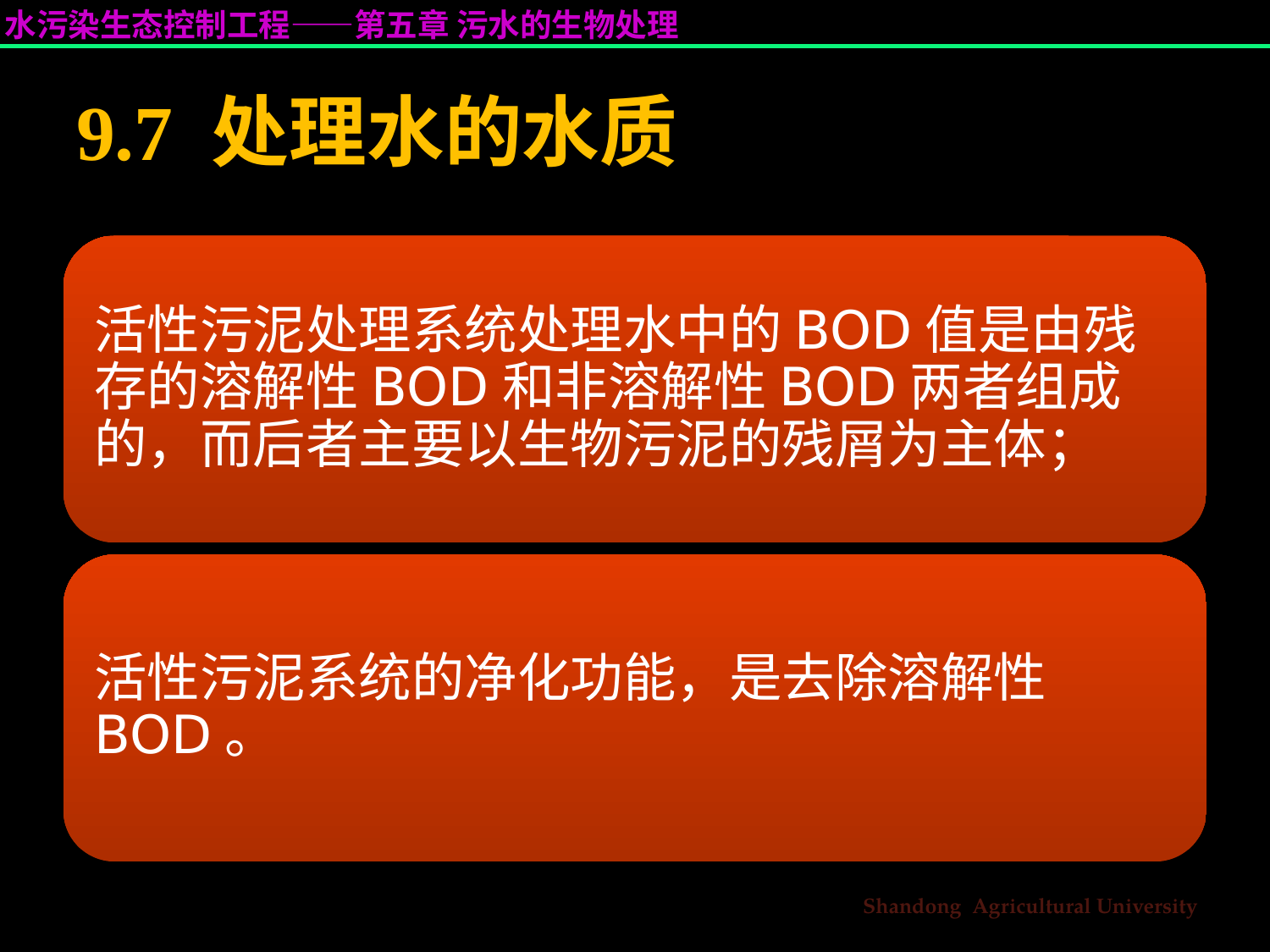

# 9.7 处理水的水质
活性污泥处理系统处理水中的BOD值是由残存的溶解性BOD和非溶解性BOD两者组成的，而后者主要以生物污泥的残屑为主体；
活性污泥系统的净化功能，是去除溶解性BOD。